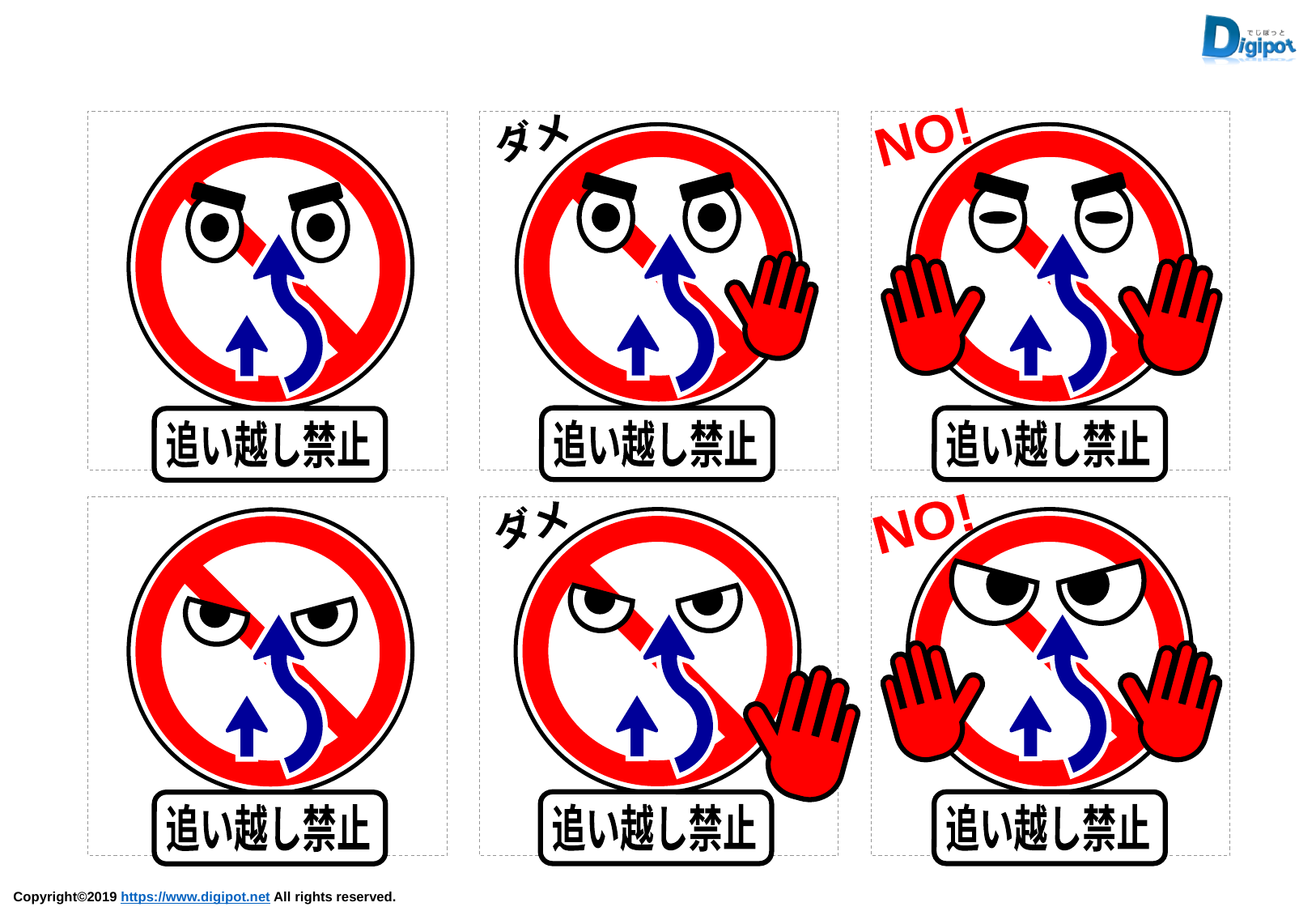

ダメ

追い越し禁止
NO!

追い越し禁止

追い越し禁止
ダメ

追い越し禁止

NO!

追い越し禁止

追い越し禁止